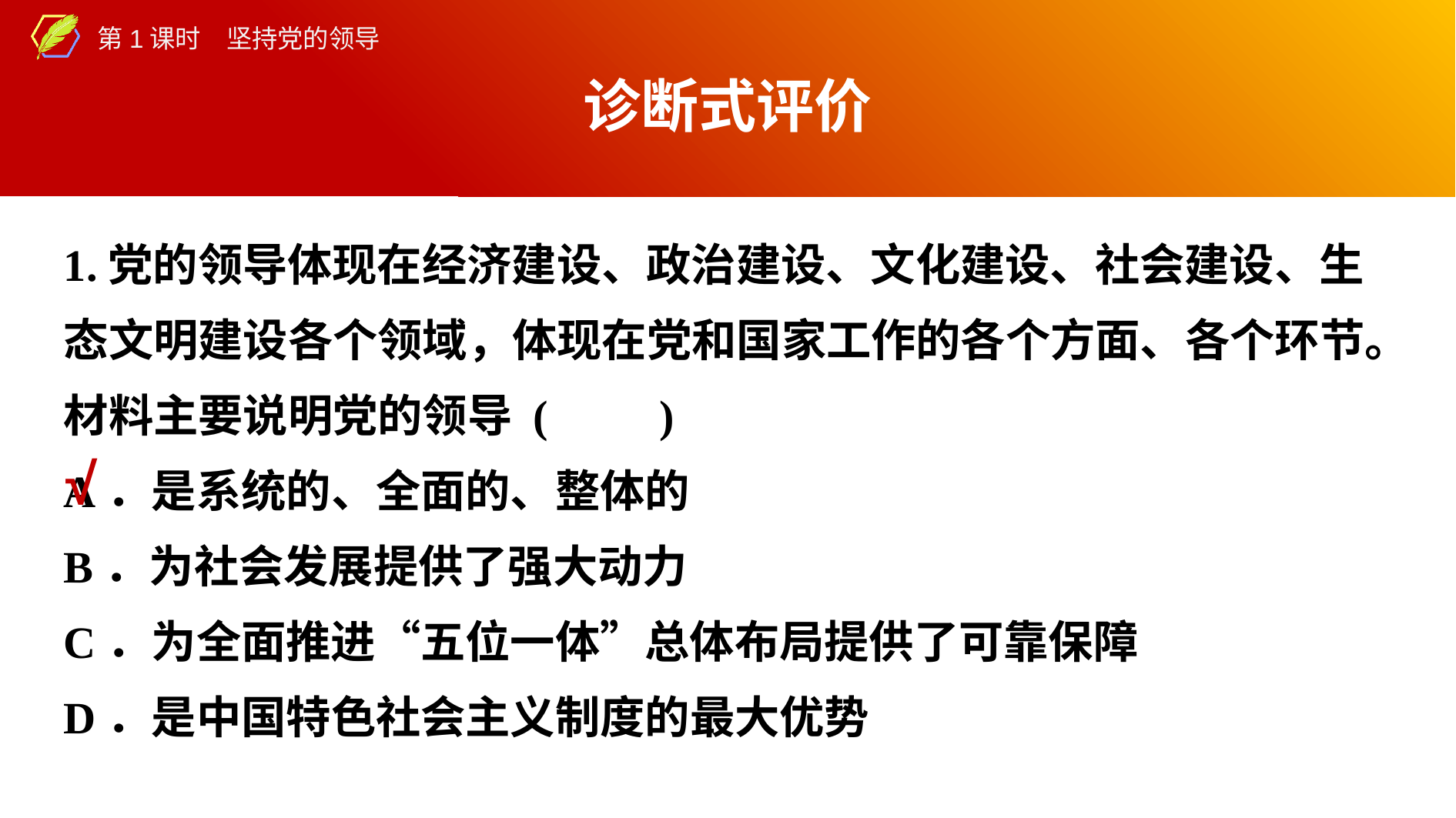

诊断式评价
1.党的领导体现在经济建设、政治建设、文化建设、社会建设、生态文明建设各个领域，体现在党和国家工作的各个方面、各个环节。材料主要说明党的领导 (　　)
A．是系统的、全面的、整体的
B．为社会发展提供了强大动力
C．为全面推进“五位一体”总体布局提供了可靠保障
D．是中国特色社会主义制度的最大优势
√